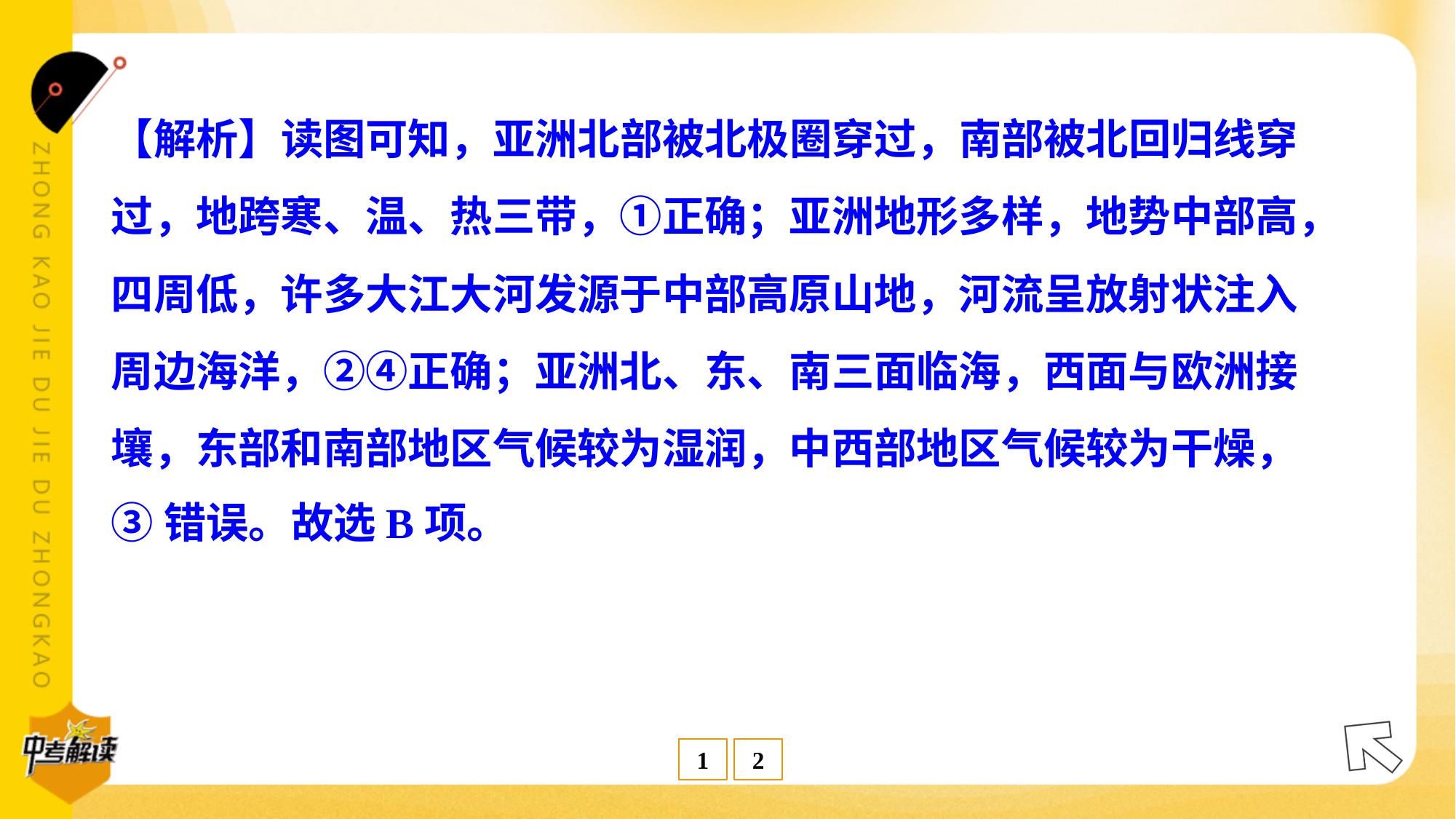

【解析】读图可知，亚洲北部被北极圈穿过，南部被北回归线穿
过，地跨寒、温、热三带，①正确；亚洲地形多样，地势中部高，
四周低，许多大江大河发源于中部高原山地，河流呈放射状注入
周边海洋，②④正确；亚洲北、东、南三面临海，西面与欧洲接
壤，东部和南部地区气候较为湿润，中西部地区气候较为干燥，
③错误。故选B项。